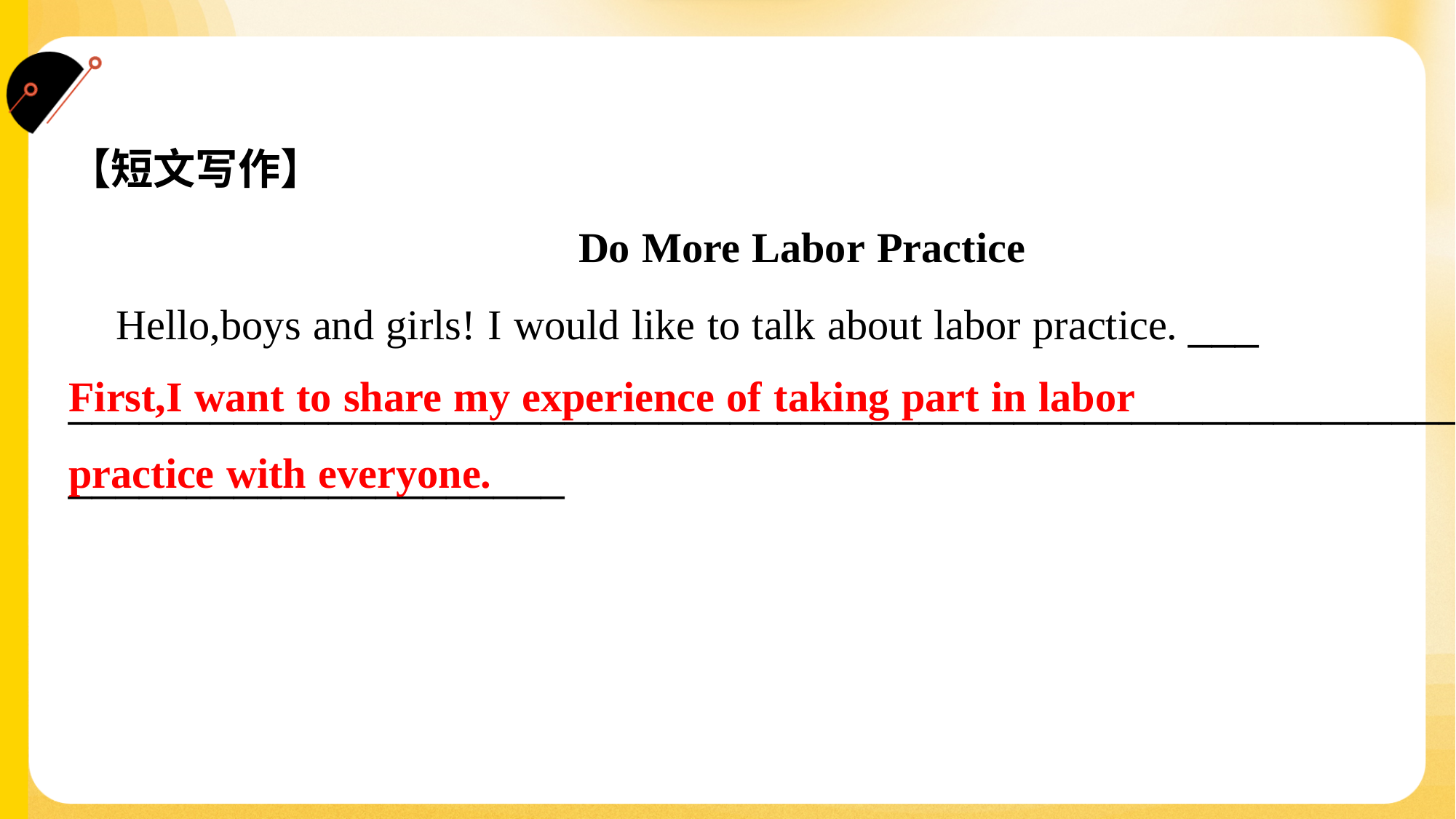

【短文写作】
Do More Labor Practice
    Hello,boys and girls! I would like to talk about labor practice. ___
______________________________________________________________
_____________________
First,I want to share my experience of taking part in labor practice with everyone.